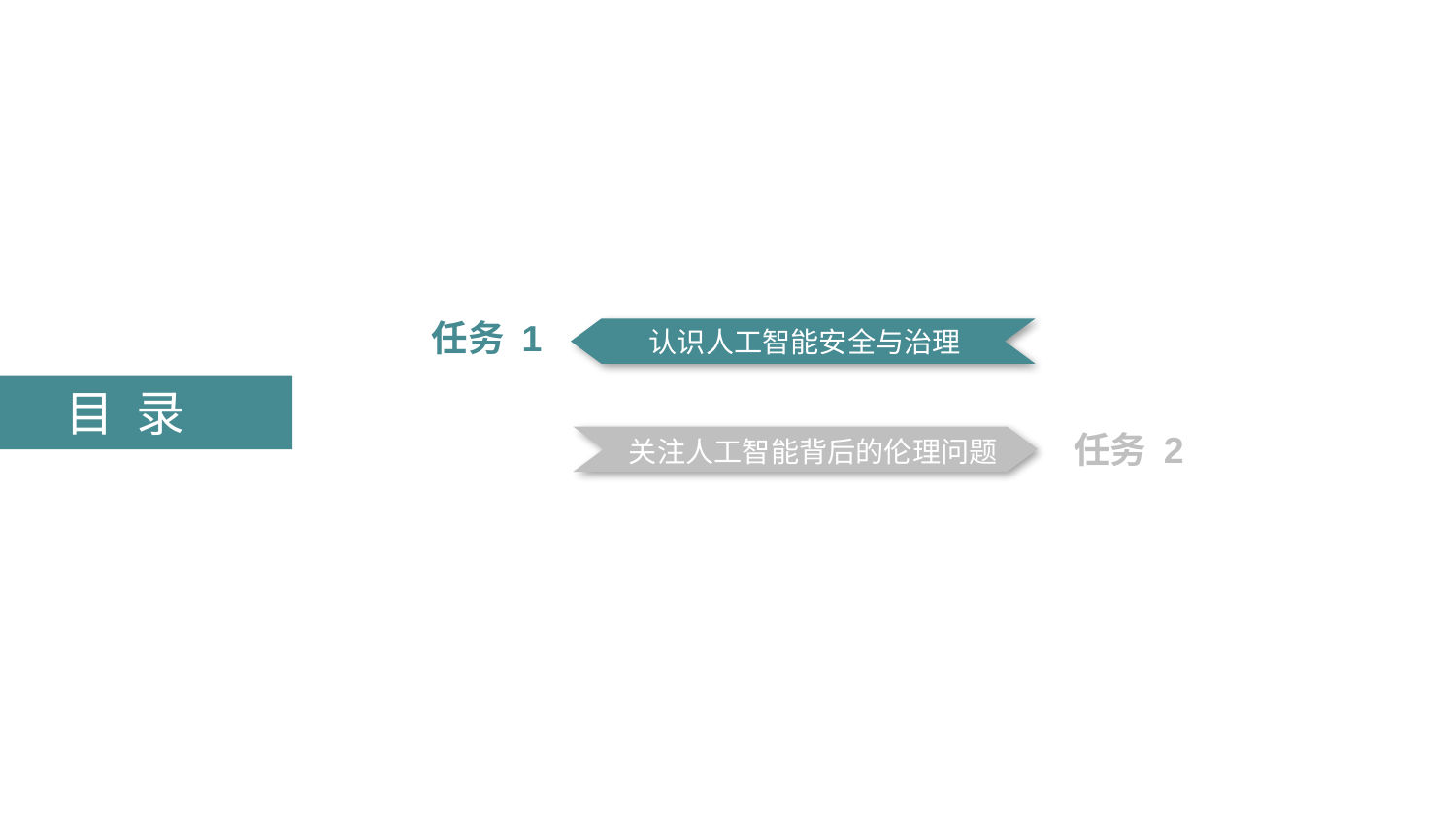

任务 1
认识人工智能安全与治理

目  录
任务 2
关注人工智能背后的伦理问题